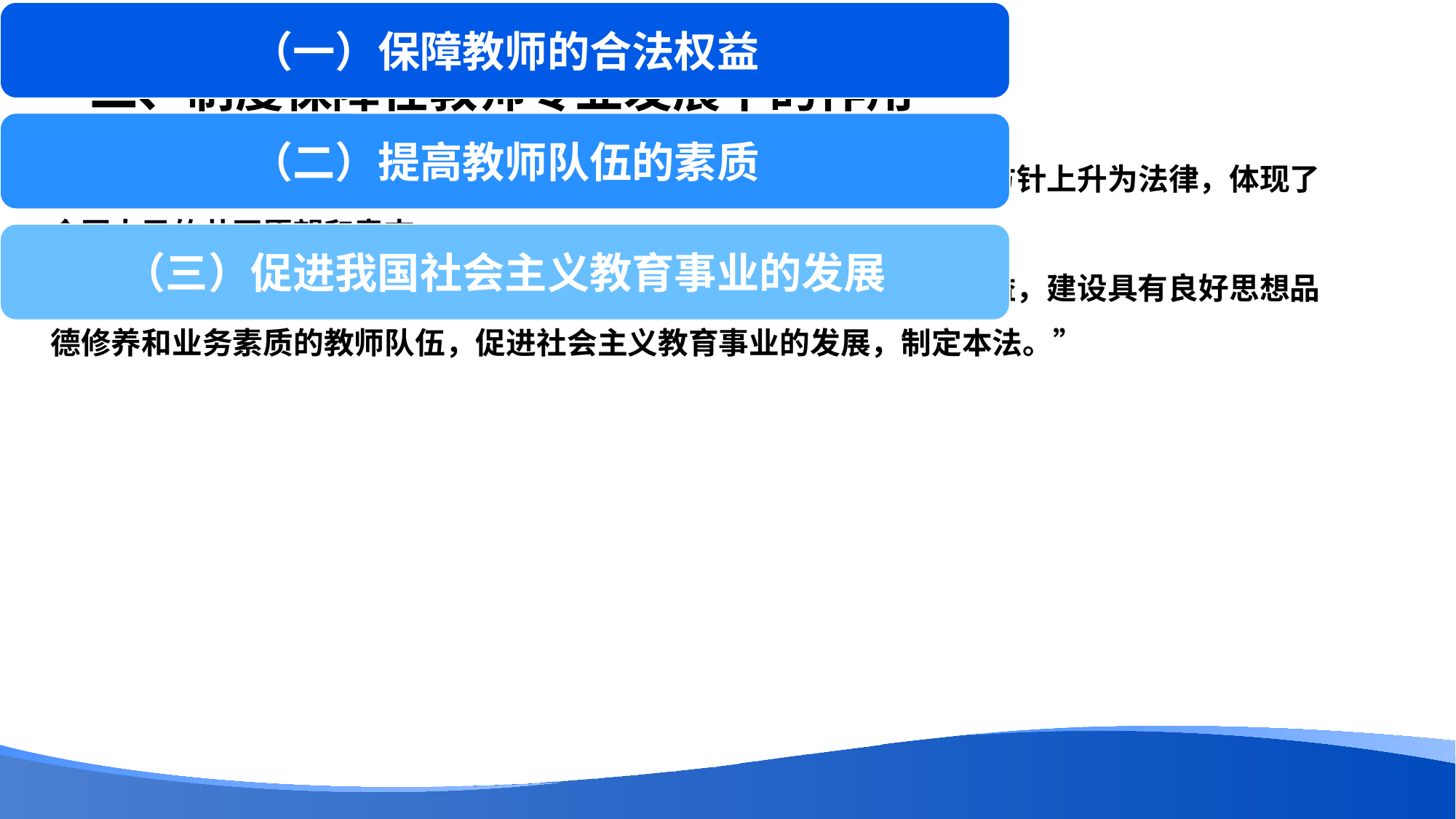

# 二、制度保障在教师专业发展中的作用
《中华人民共和国教师法》以教师为立法对象，把国家尊师重教的方针上升为法律，体现了全国人民的共同愿望和意志。
《中华人民共和国教师法》第一条规定：“为了保障教师的合法权益，建设具有良好思想品德修养和业务素质的教师队伍，促进社会主义教育事业的发展，制定本法。”
（一）保障教师的合法权益
（二）提高教师队伍的素质
（三）促进我国社会主义教育事业的发展